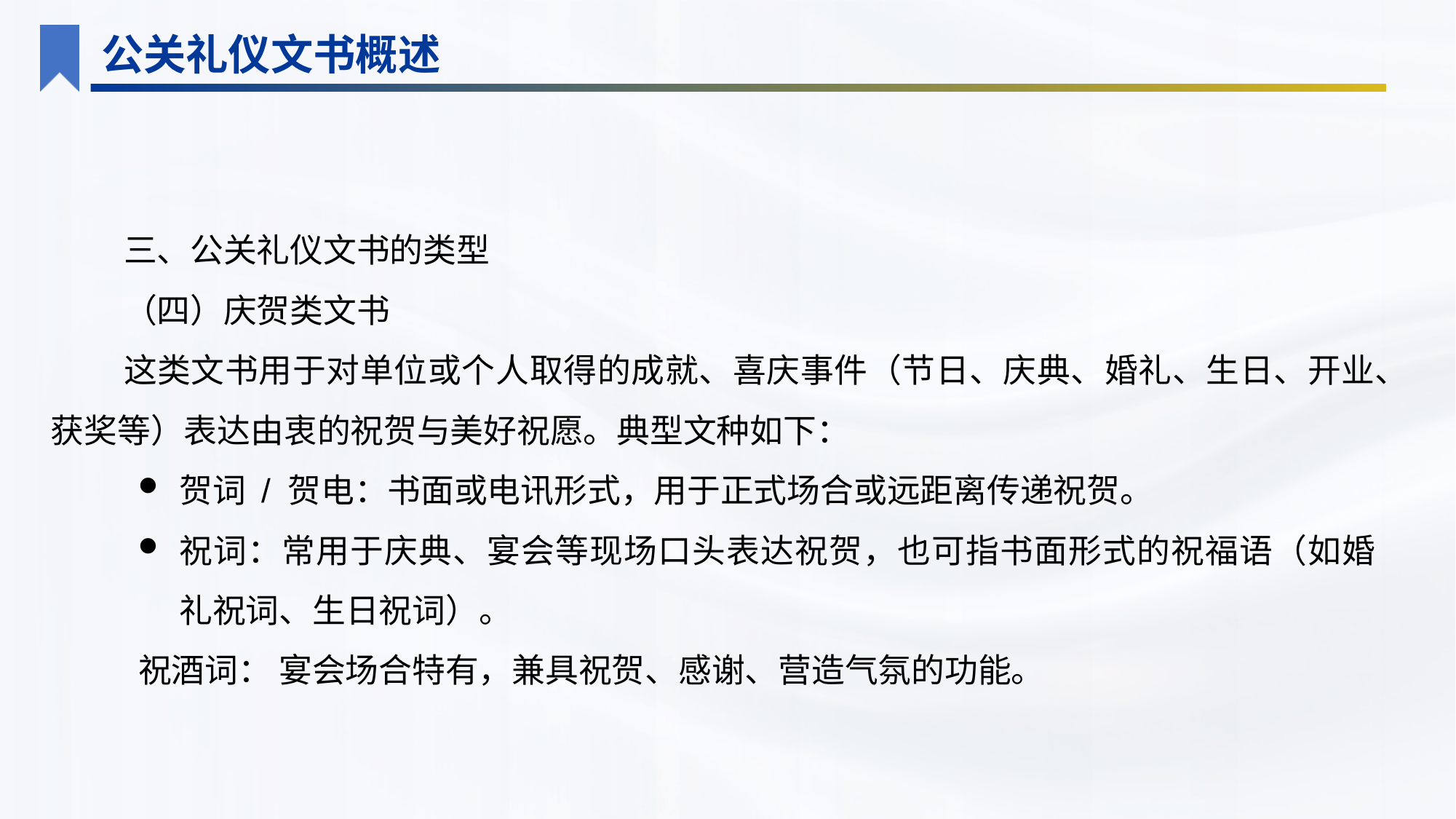

公关礼仪文书概述
三、公关礼仪文书的类型
（四）庆贺类文书
这类文书用于对单位或个人取得的成就、喜庆事件（节日、庆典、婚礼、生日、开业、获奖等）表达由衷的祝贺与美好祝愿。典型文种如下：
贺词 / 贺电：书面或电讯形式，用于正式场合或远距离传递祝贺。
祝词：常用于庆典、宴会等现场口头表达祝贺，也可指书面形式的祝福语（如婚礼祝词、生日祝词）。
祝酒词： 宴会场合特有，兼具祝贺、感谢、营造气氛的功能。